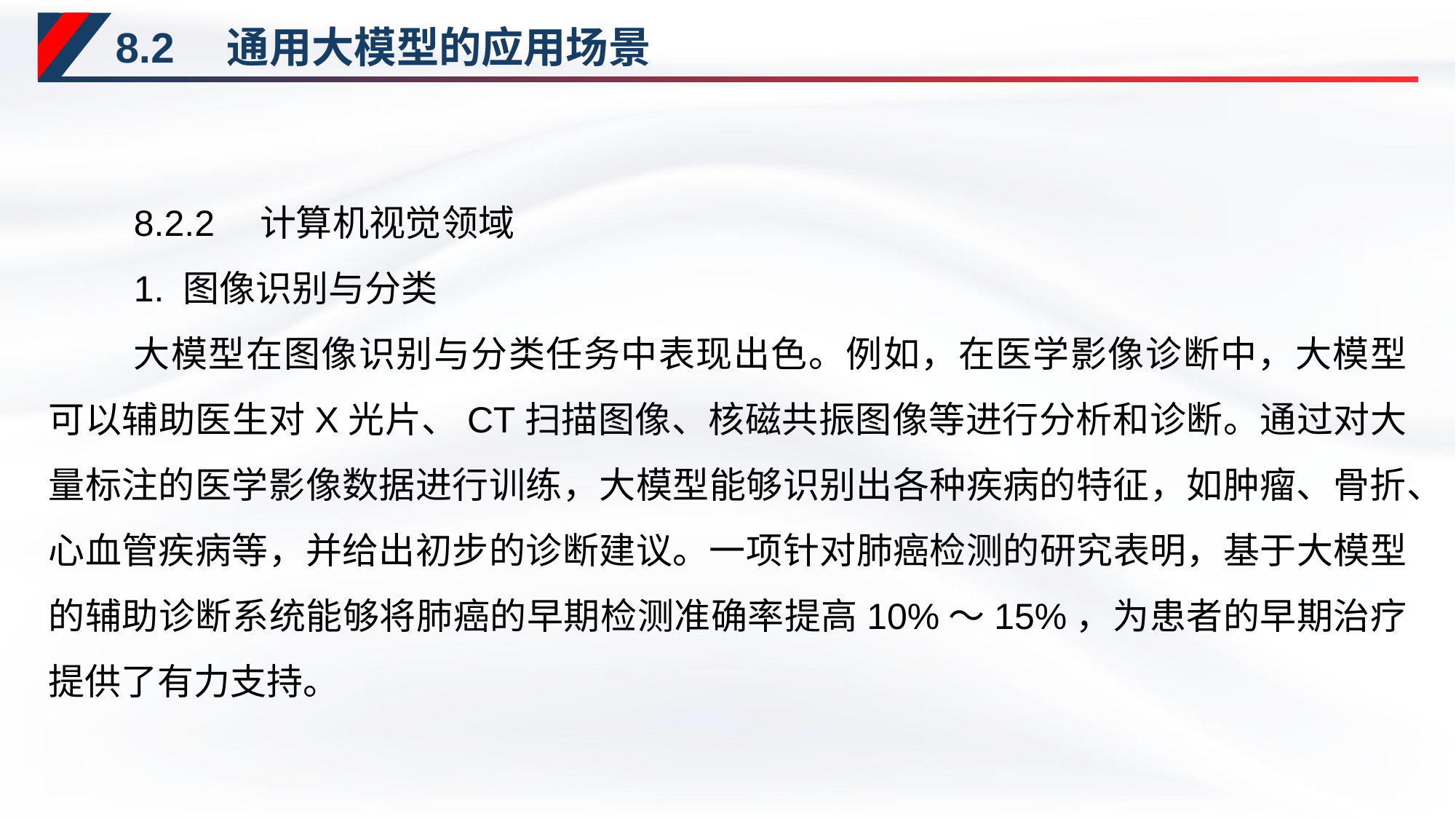

# 8.2　通用大模型的应用场景
8.2.2　计算机视觉领域
1. 图像识别与分类
大模型在图像识别与分类任务中表现出色。例如，在医学影像诊断中，大模型可以辅助医生对X光片、CT扫描图像、核磁共振图像等进行分析和诊断。通过对大量标注的医学影像数据进行训练，大模型能够识别出各种疾病的特征，如肿瘤、骨折、心血管疾病等，并给出初步的诊断建议。一项针对肺癌检测的研究表明，基于大模型的辅助诊断系统能够将肺癌的早期检测准确率提高10%～15%，为患者的早期治疗提供了有力支持。